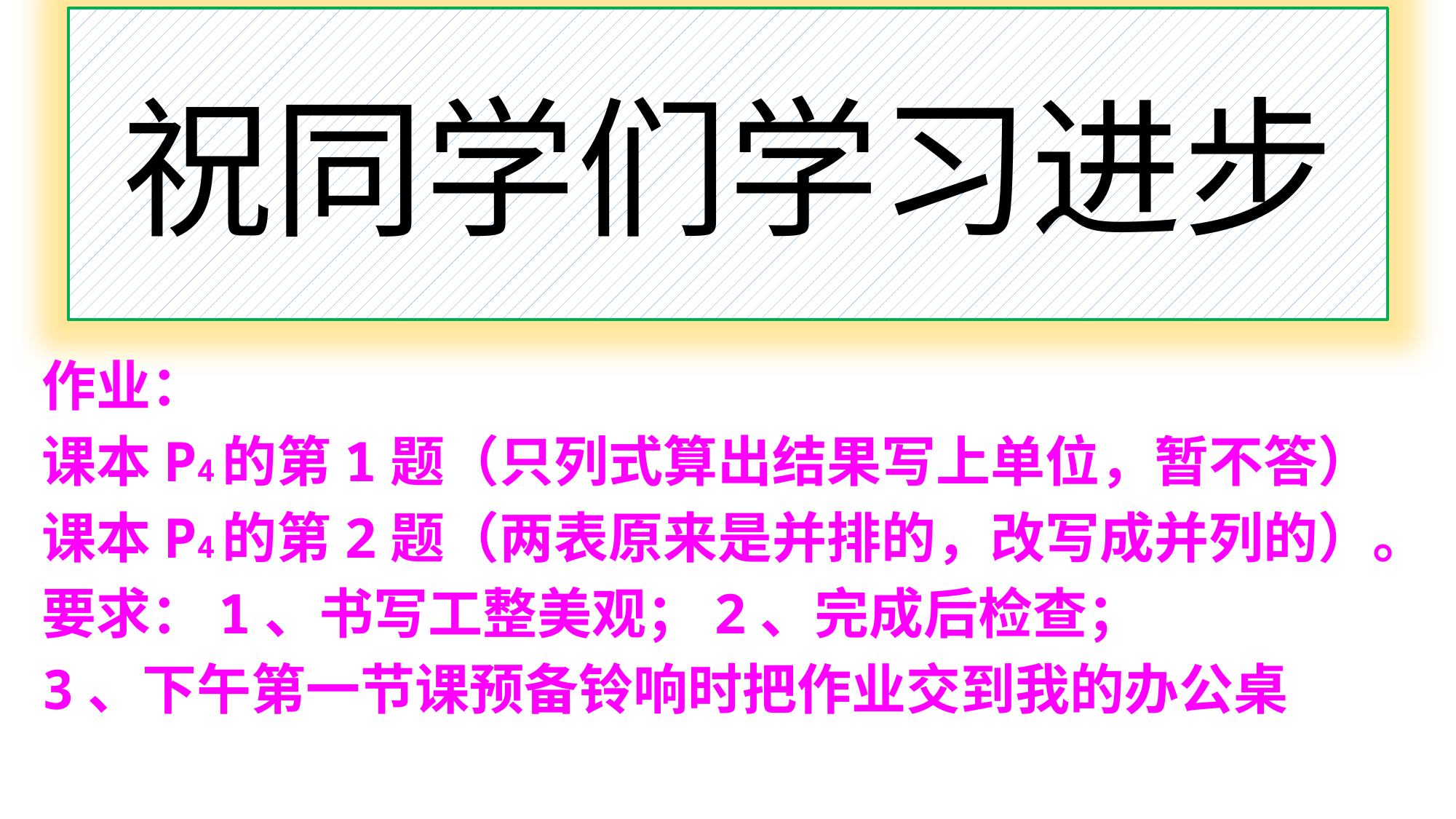

课本P3
做一做：根据2468 + 575 = 3043，直接写出下面两道题
的得数。
3043 – 2468 =（          ）           3043 – 575 =（           ）
祝同学们学习进步
2468
575
作业：
课本P4的第1题（只列式算出结果写上单位，暂不答）
课本P4的第2题（两表原来是并排的，改写成并列的）。
要求：1、书写工整美观；2、完成后检查；
3、下午第一节课预备铃响时把作业交到我的办公桌